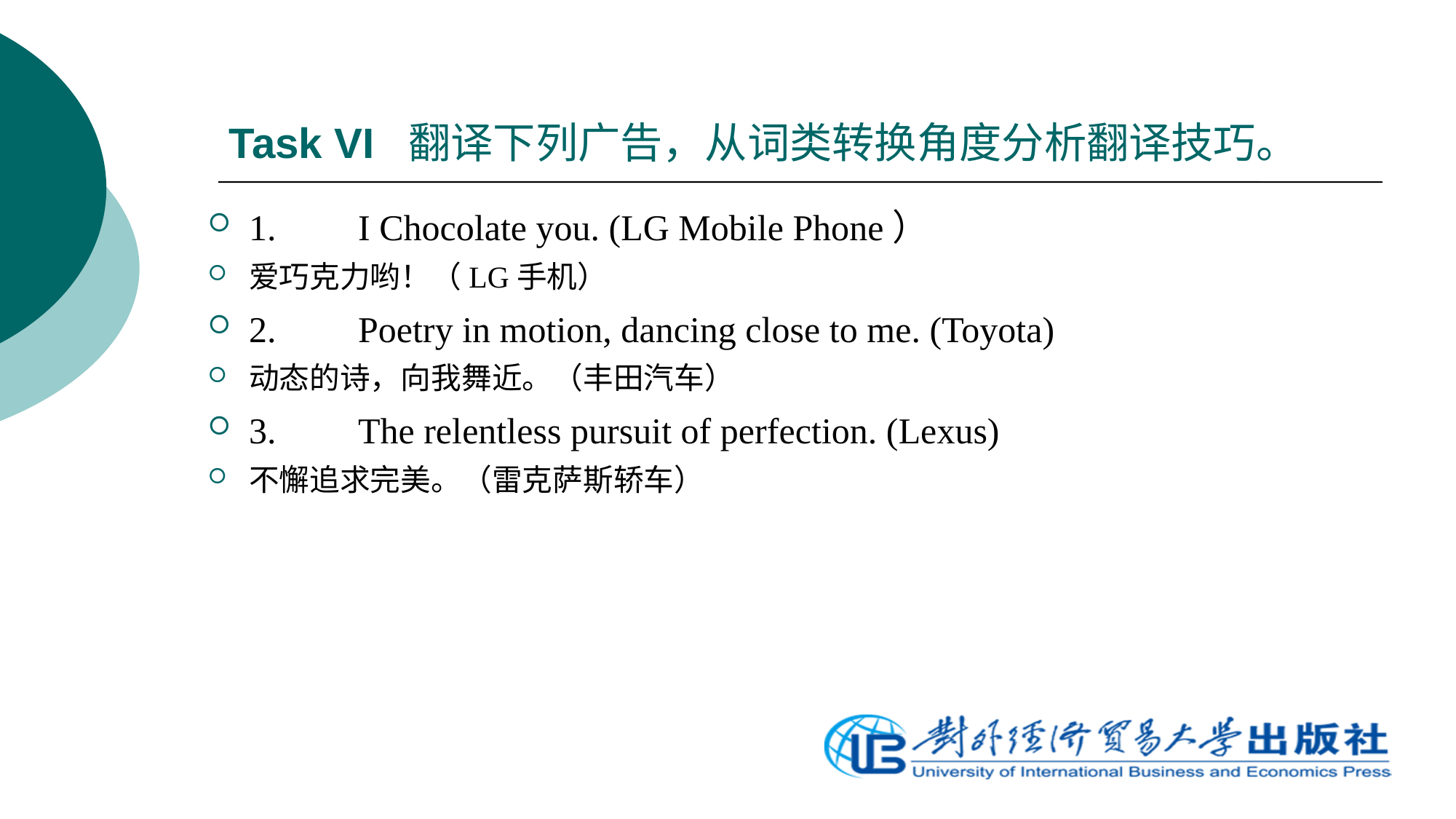

# Task VI  翻译下列广告，从词类转换角度分析翻译技巧。
1.	I Chocolate you. (LG Mobile Phone）
爱巧克力哟！（LG手机）
2.	Poetry in motion, dancing close to me. (Toyota)
动态的诗，向我舞近。（丰田汽车）
3.	The relentless pursuit of perfection. (Lexus)
不懈追求完美。（雷克萨斯轿车）